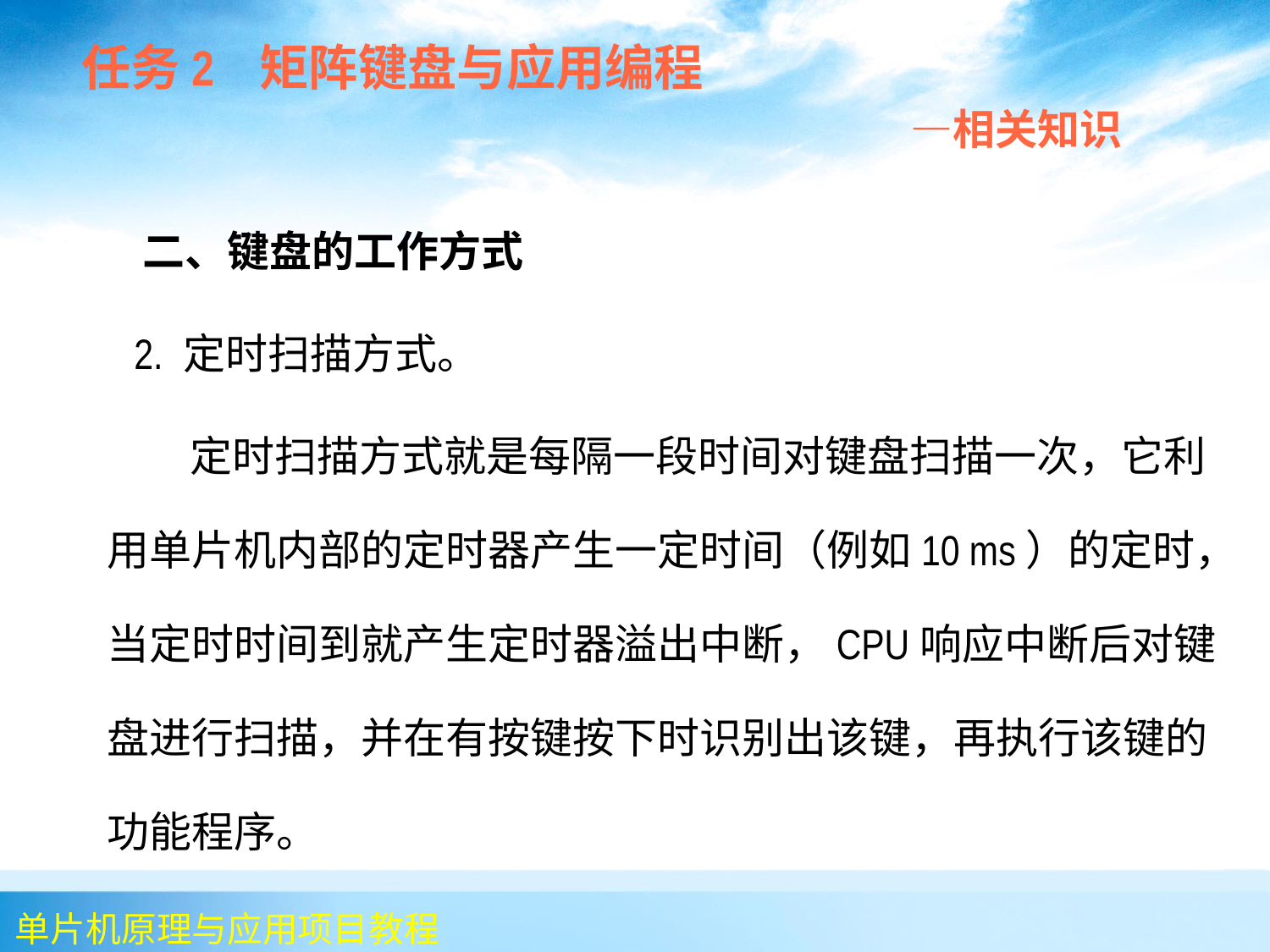

任务2   矩阵键盘与应用编程
                                                                              —相关知识
       二、键盘的工作方式
       2. 定时扫描方式。
            定时扫描方式就是每隔一段时间对键盘扫描一次，它利用单片机内部的定时器产生一定时间（例如10 ms）的定时，当定时时间到就产生定时器溢出中断，CPU响应中断后对键盘进行扫描，并在有按键按下时识别出该键，再执行该键的功能程序。